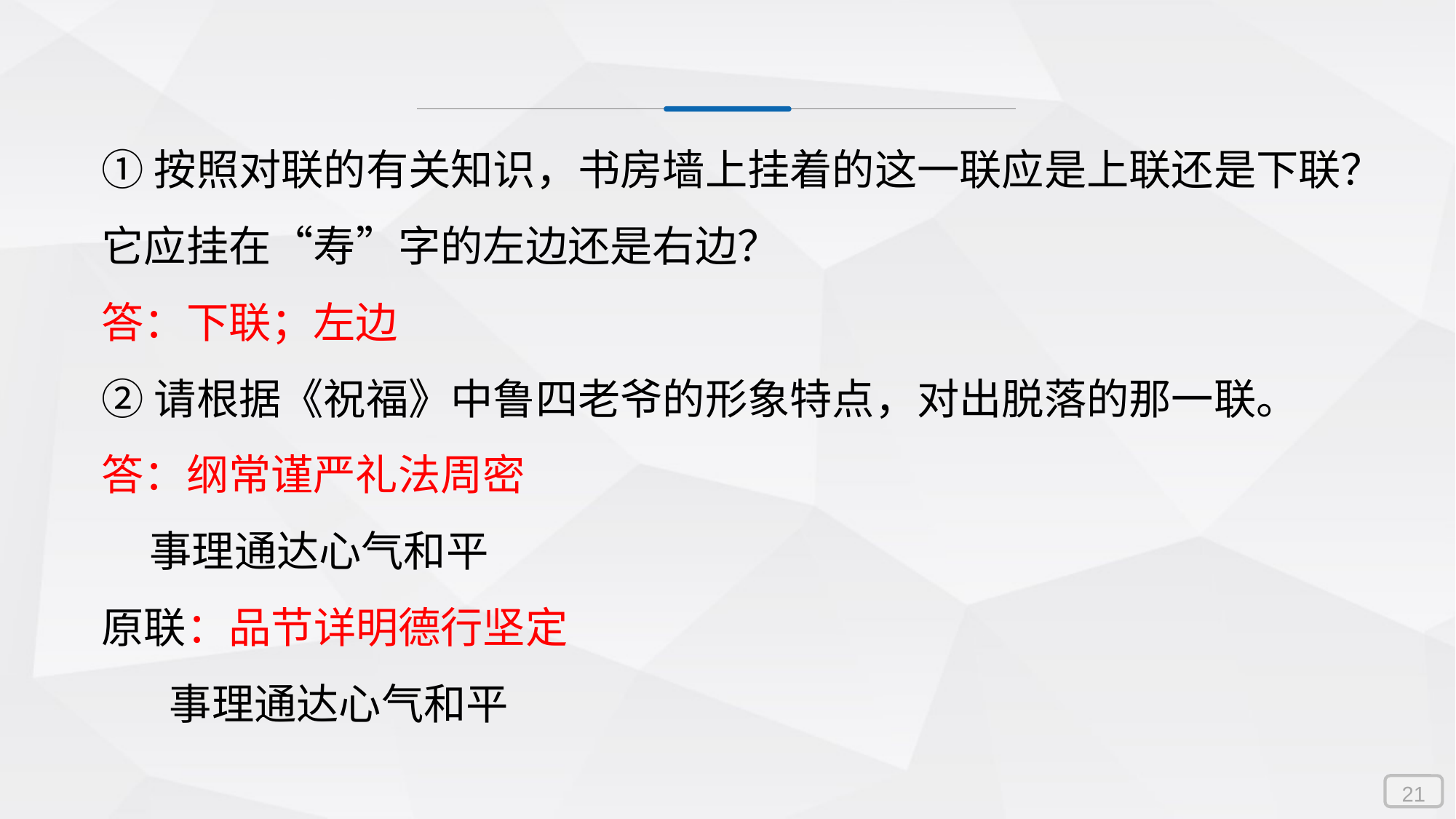

①按照对联的有关知识，书房墙上挂着的这一联应是上联还是下联？它应挂在“寿”字的左边还是右边？
答：下联；左边
②请根据《祝福》中鲁四老爷的形象特点，对出脱落的那一联。
答：纲常谨严礼法周密
    事理通达心气和平
原联：品节详明德行坚定
         事理通达心气和平